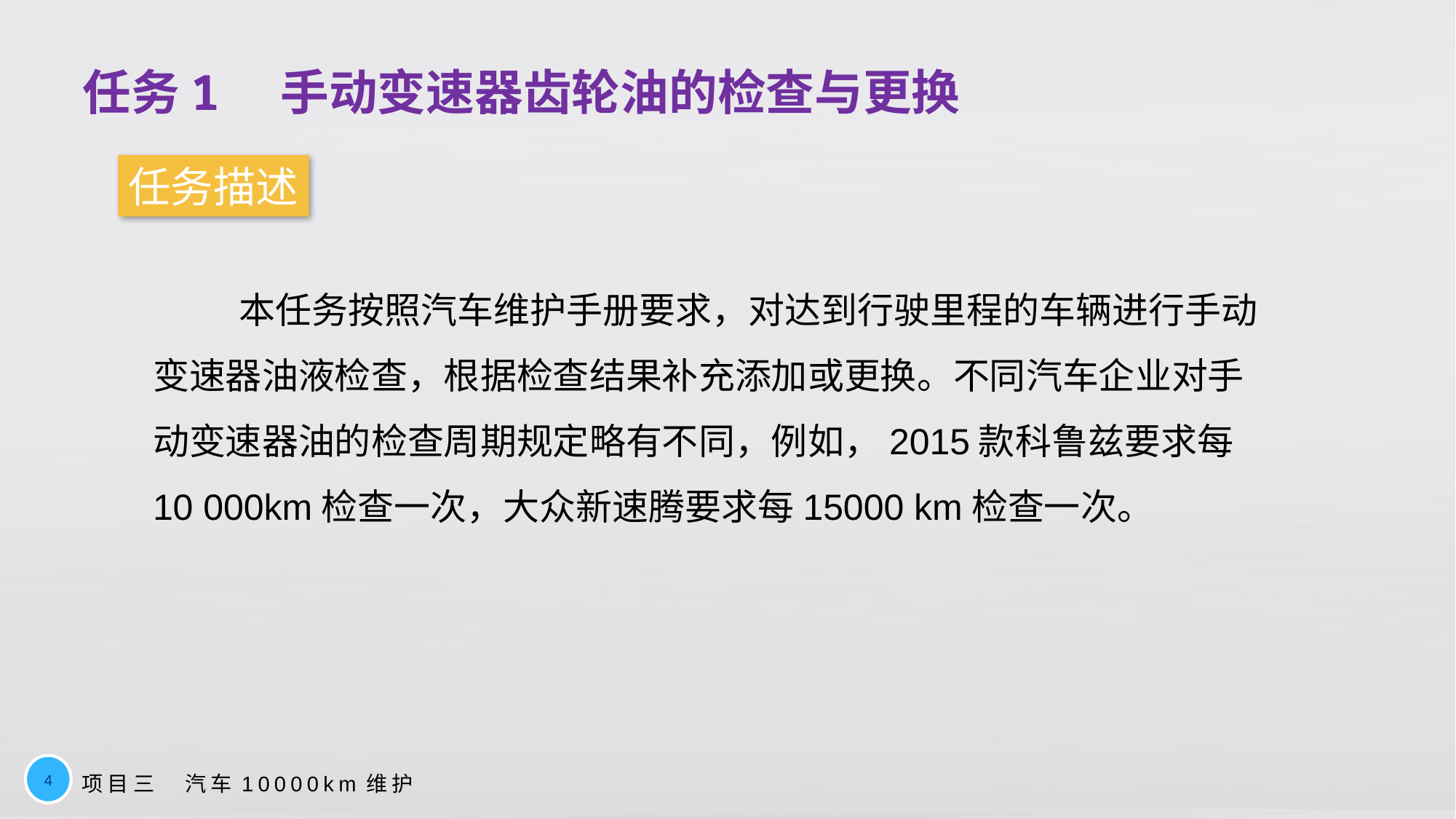

任务1　手动变速器齿轮油的检查与更换
任务描述
本任务按照汽车维护手册要求，对达到行驶里程的车辆进行手动变速器油液检查，根据检查结果补充添加或更换。不同汽车企业对手动变速器油的检查周期规定略有不同，例如，2015款科鲁兹要求每10 000km检查一次，大众新速腾要求每15000 km检查一次。
4